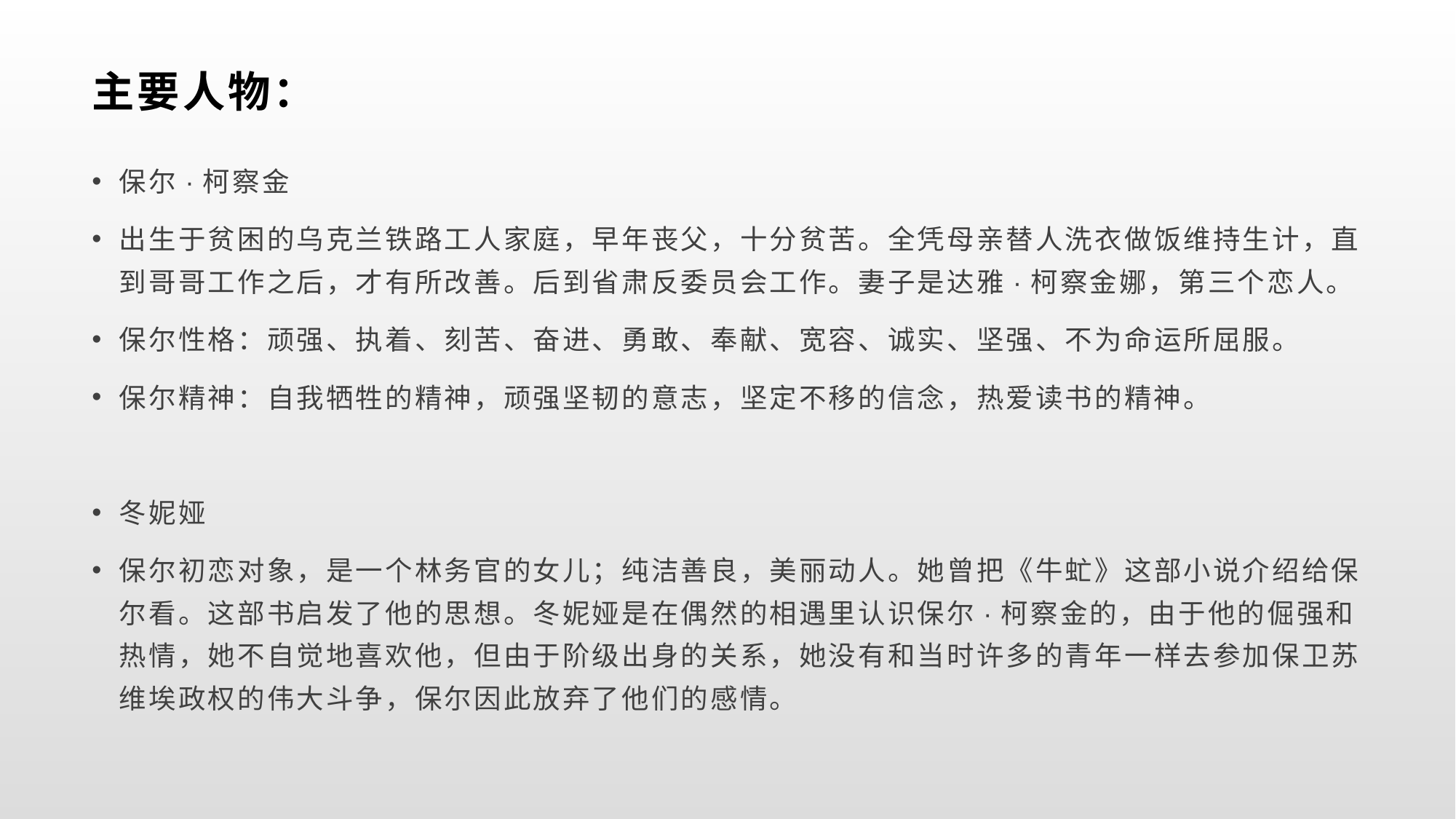

# 主要人物：
保尔·柯察金
出生于贫困的乌克兰铁路工人家庭，早年丧父，十分贫苦。全凭母亲替人洗衣做饭维持生计，直到哥哥工作之后，才有所改善。后到省肃反委员会工作。妻子是达雅·柯察金娜，第三个恋人。
保尔性格：顽强、执着、刻苦、奋进、勇敢、奉献、宽容、诚实、坚强、不为命运所屈服。
保尔精神：自我牺牲的精神，顽强坚韧的意志，坚定不移的信念，热爱读书的精神。

冬妮娅
保尔初恋对象，是一个林务官的女儿；纯洁善良，美丽动人。她曾把《牛虻》这部小说介绍给保尔看。这部书启发了他的思想。冬妮娅是在偶然的相遇里认识保尔·柯察金的，由于他的倔强和热情，她不自觉地喜欢他，但由于阶级出身的关系，她没有和当时许多的青年一样去参加保卫苏维埃政权的伟大斗争，保尔因此放弃了他们的感情。